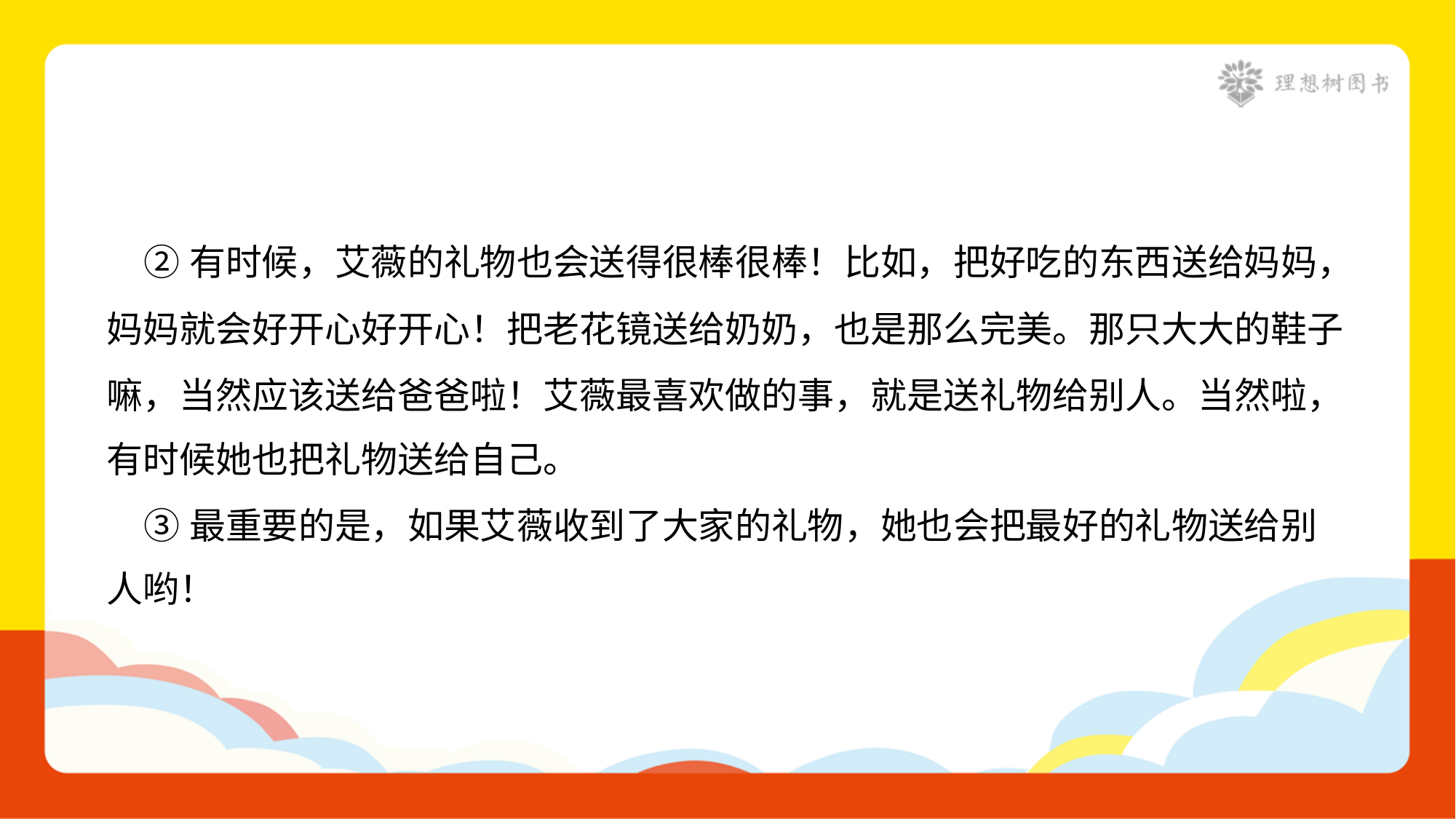

②有时候，艾薇的礼物也会送得很棒很棒！比如，把好吃的东西送给妈妈，
妈妈就会好开心好开心！把老花镜送给奶奶，也是那么完美。那只大大的鞋子
嘛，当然应该送给爸爸啦！艾薇最喜欢做的事，就是送礼物给别人。当然啦，
有时候她也把礼物送给自己。
    ③最重要的是，如果艾薇收到了大家的礼物，她也会把最好的礼物送给别
人哟！